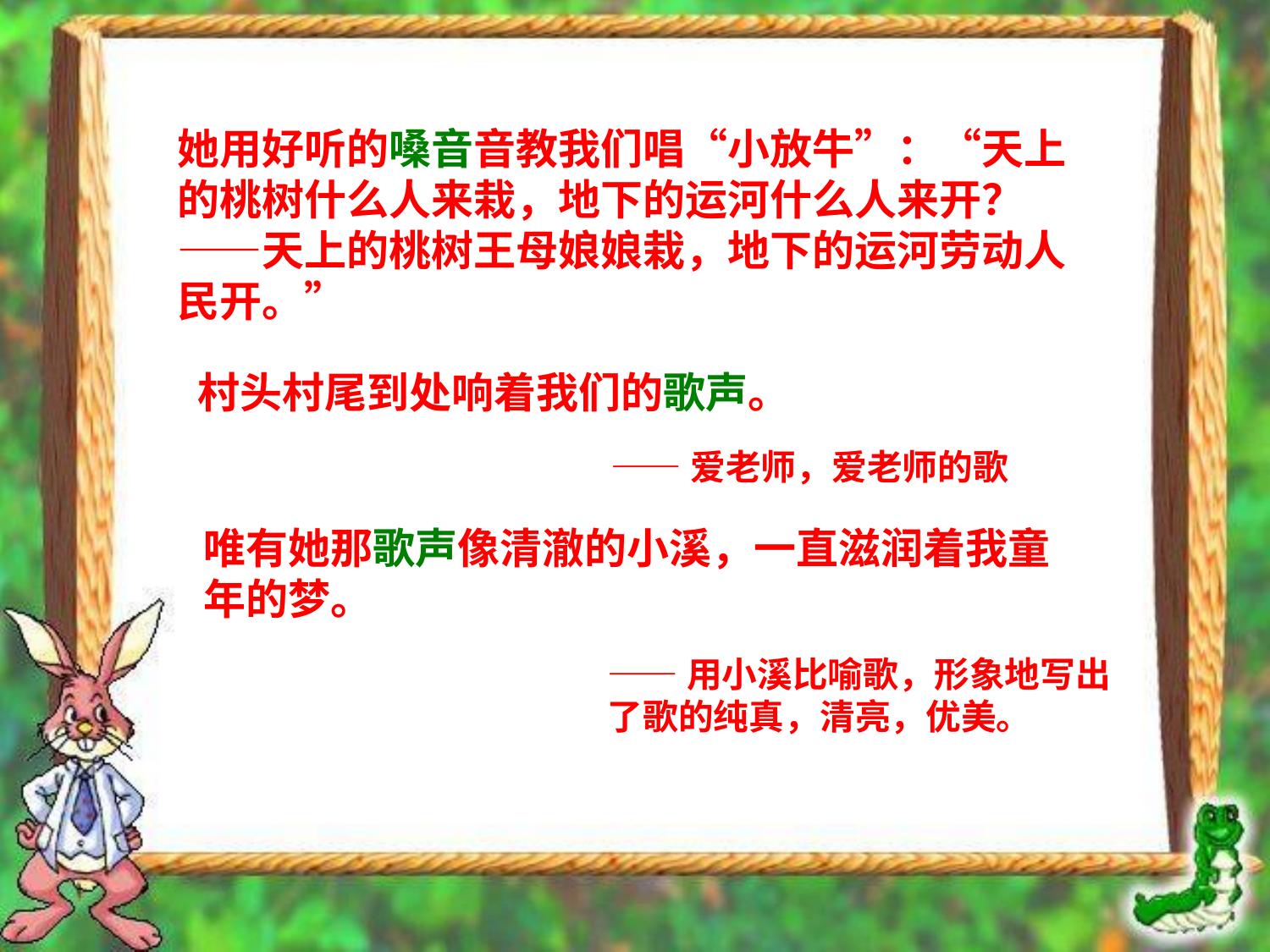

她用好听的嗓音音教我们唱“小放牛”：“天上的桃树什么人来栽，地下的运河什么人来开？——天上的桃树王母娘娘栽，地下的运河劳动人民开。”
村头村尾到处响着我们的歌声。
         ——爱老师，爱老师的歌
唯有她那歌声像清澈的小溪，一直滋润着我童年的梦。
——用小溪比喻歌，形象地写出了歌的纯真，清亮，优美。